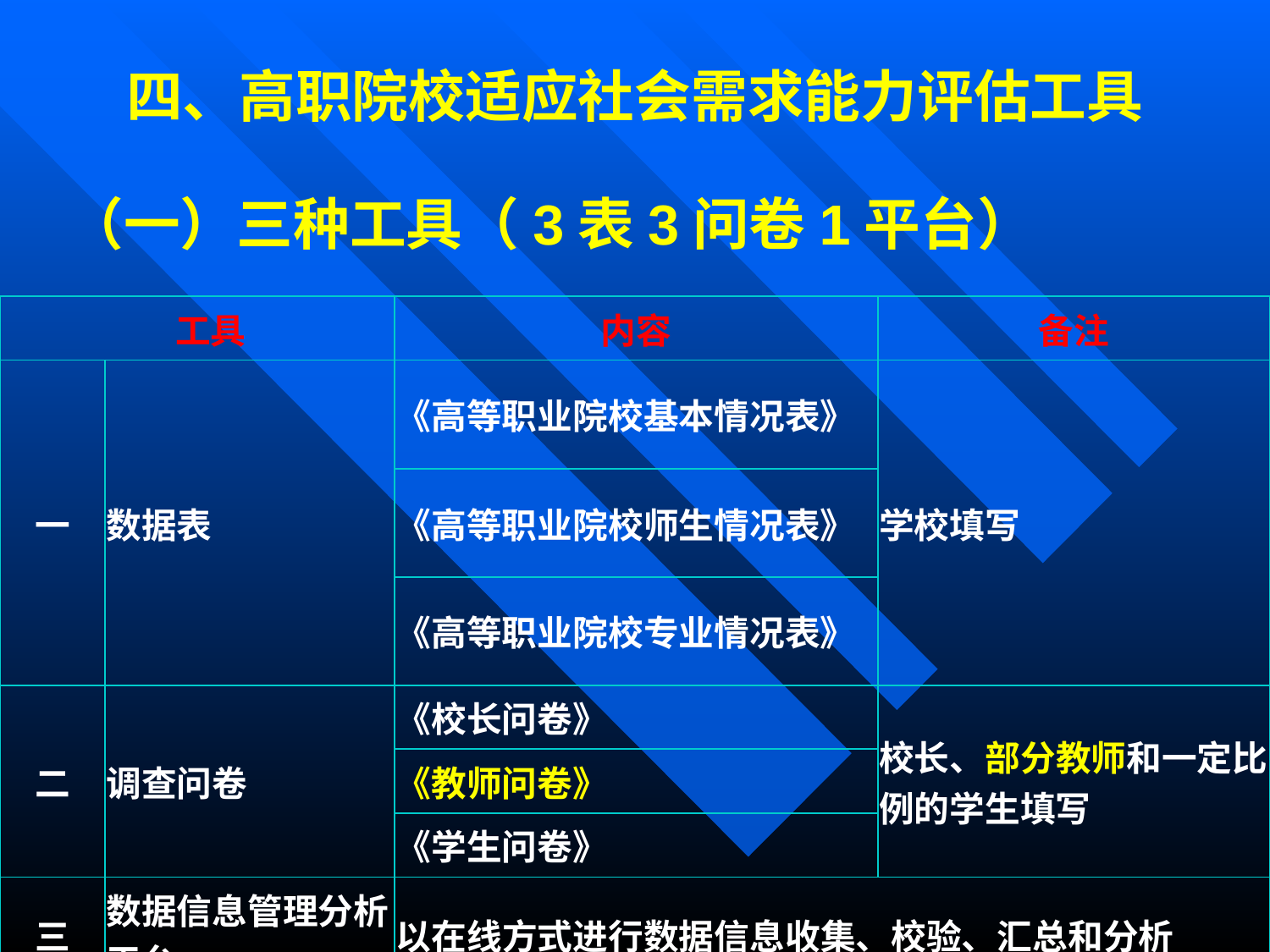

四、高职院校适应社会需求能力评估工具
（一）三种工具（3表3问卷1平台）

| 工具 |  | 内容 | 备注 |
| --- | --- | --- | --- |
| 一 | 数据表 | 《高等职业院校基本情况表》 | 学校填写 |
|  |  | 《高等职业院校师生情况表》 |  |
|  |  | 《高等职业院校专业情况表》 |  |
| 二 | 调查问卷 | 《校长问卷》 | 校长、部分教师和一定比例的学生填写 |
|  |  | 《教师问卷》 |  |
|  |  | 《学生问卷》 |  |
| 三 | 数据信息管理分析平台 | 以在线方式进行数据信息收集、校验、汇总和分析 |  |